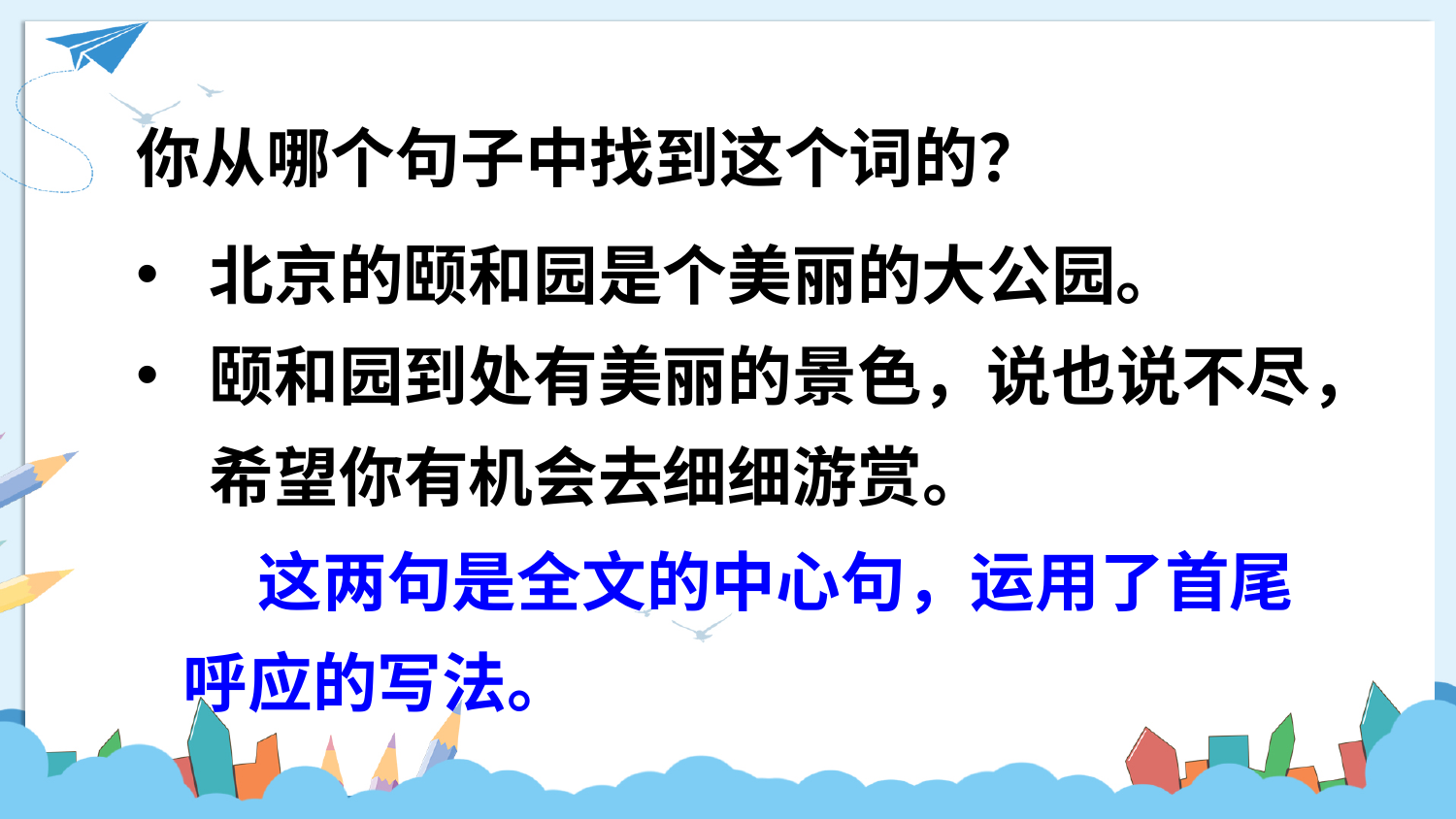

你从哪个句子中找到这个词的？
北京的颐和园是个美丽的大公园。
颐和园到处有美丽的景色，说也说不尽，希望你有机会去细细游赏。
    这两句是全文的中心句，运用了首尾呼应的写法。